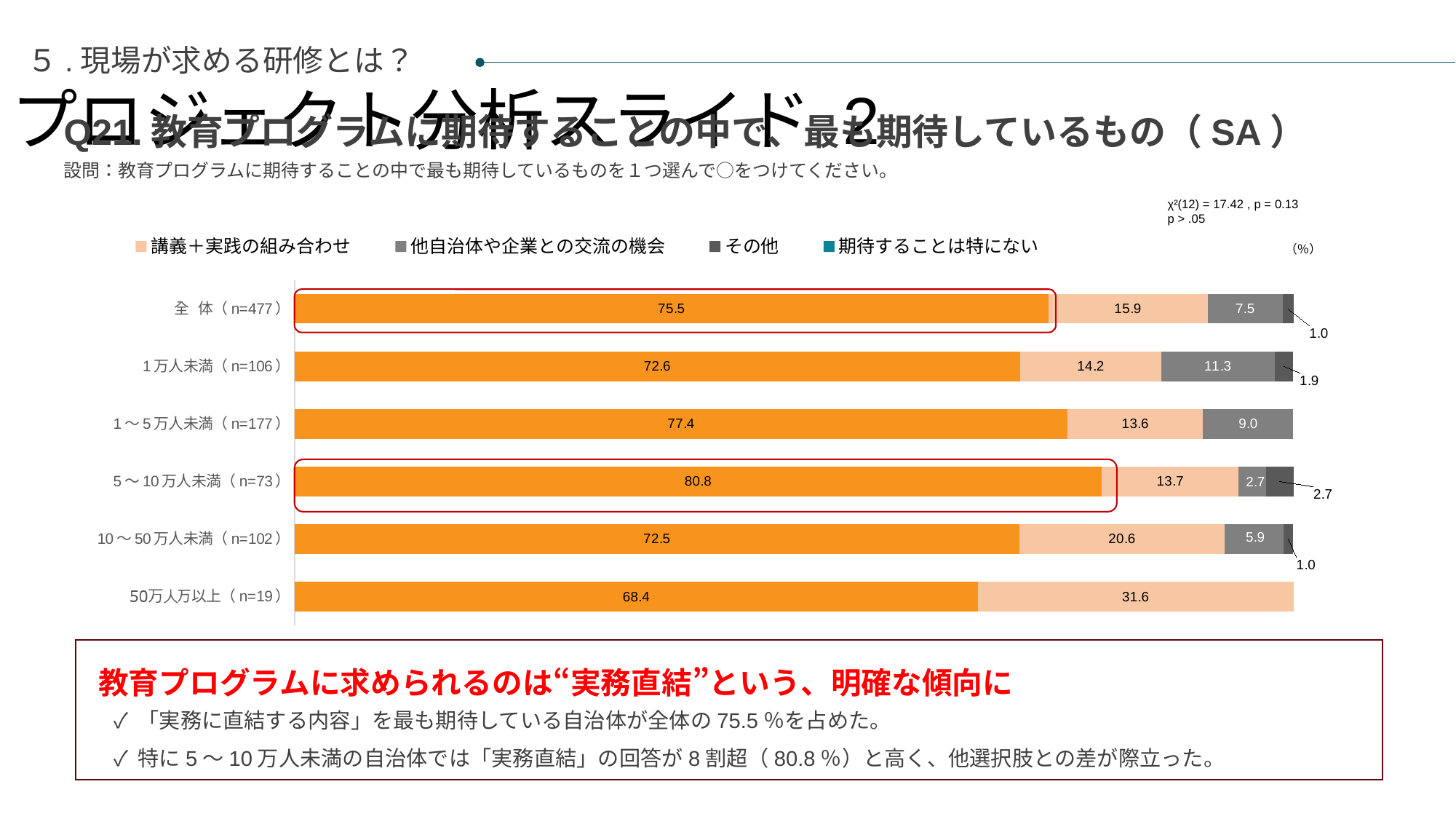

プロジェクト分析スライド 2
５.現場が求める研修とは？
Q21.教育プログラムに期待することの中で、最も期待しているもの（SA）
設問：教育プログラムに期待することの中で最も期待しているものを１つ選んで○をつけてください。
χ²(12) = 17.42 , p = 0.13
p > .05

### Chart

| Category | 実務に直結する内容 | 講義＋実践の組み合わせ | 他自治体や企業との交流の機会 | その他 | 期待することは特にない |
|---|---|---|---|---|---|
|   全  体（n=477） | 75.47169811320755 | 15.932914046121594 | 7.547169811320755 | 1.0482180293501049 | 0.0 |
| 1万人未満（n=106） | 72.64150943396226 | 14.150943396226415 | 11.320754716981133 | 1.8867924528301887 | 0.0 |
| 1～5万人未満（n=177） | 77.40112994350282 | 13.559322033898304 | 9.03954802259887 | 0.0 | 0.0 |
| 5～10万人未満（n=73） | 80.82191780821918 | 13.698630136986301 | 2.73972602739726 | 2.73972602739726 | 0.0 |
| 10～50万人未満（n=102） | 72.54901960784314 | 20.588235294117645 | 5.88235294117647 | 0.9803921568627451 | 0.0 |
| 50万以上（n=19） | 68.42105263157895 | 31.57894736842105 | 0.0 | 0.0 | 0.0 |
（％）

教育プログラムに求められるのは“実務直結”という、明確な傾向に
✓ 「実務に直結する内容」を最も期待している自治体が全体の75.5％を占めた。
✓ 特に5～10万人未満の自治体では「実務直結」の回答が8割超（80.8％）と高く、他選択肢との差が際立った。